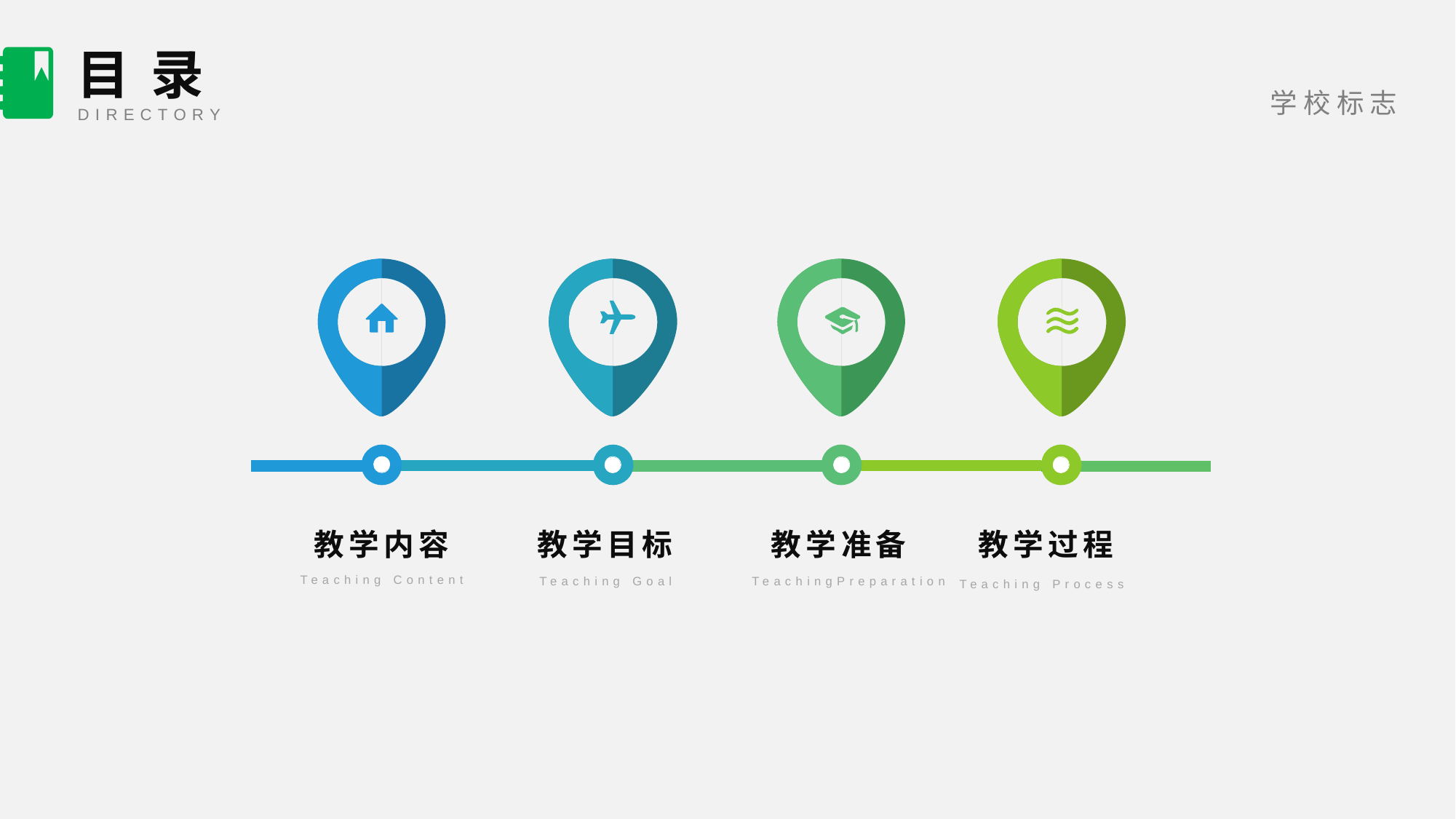

目 录
DIRECTORY

教学目标
Teaching Goal
教学内容
Teaching Content
教学过程
Teaching Process
教学准备
TeachingPreparation